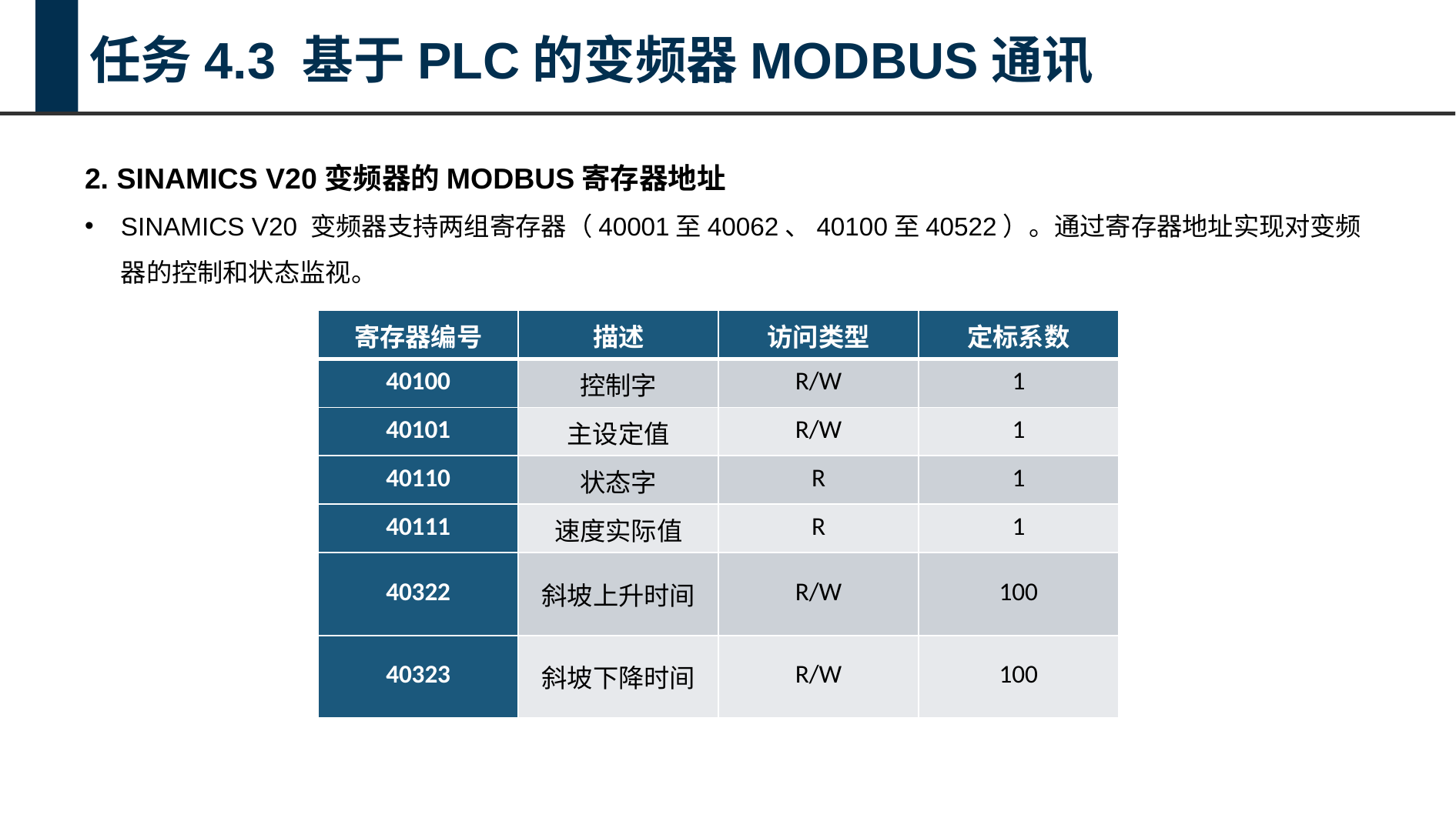

任务4.3 基于PLC的变频器MODBUS通讯
2. SINAMICS V20变频器的MODBUS寄存器地址
SINAMICS V20 变频器支持两组寄存器（40001至40062、40100至40522）。通过寄存器地址实现对变频器的控制和状态监视。
| 寄存器编号 | 描述 | 访问类型 | 定标系数 |
| --- | --- | --- | --- |
| 40100 | 控制字 | R/W | 1 |
| 40101 | 主设定值 | R/W | 1 |
| 40110 | 状态字 | R | 1 |
| 40111 | 速度实际值 | R | 1 |
| 40322 | 斜坡上升时间 | R/W | 100 |
| 40323 | 斜坡下降时间 | R/W | 100 |